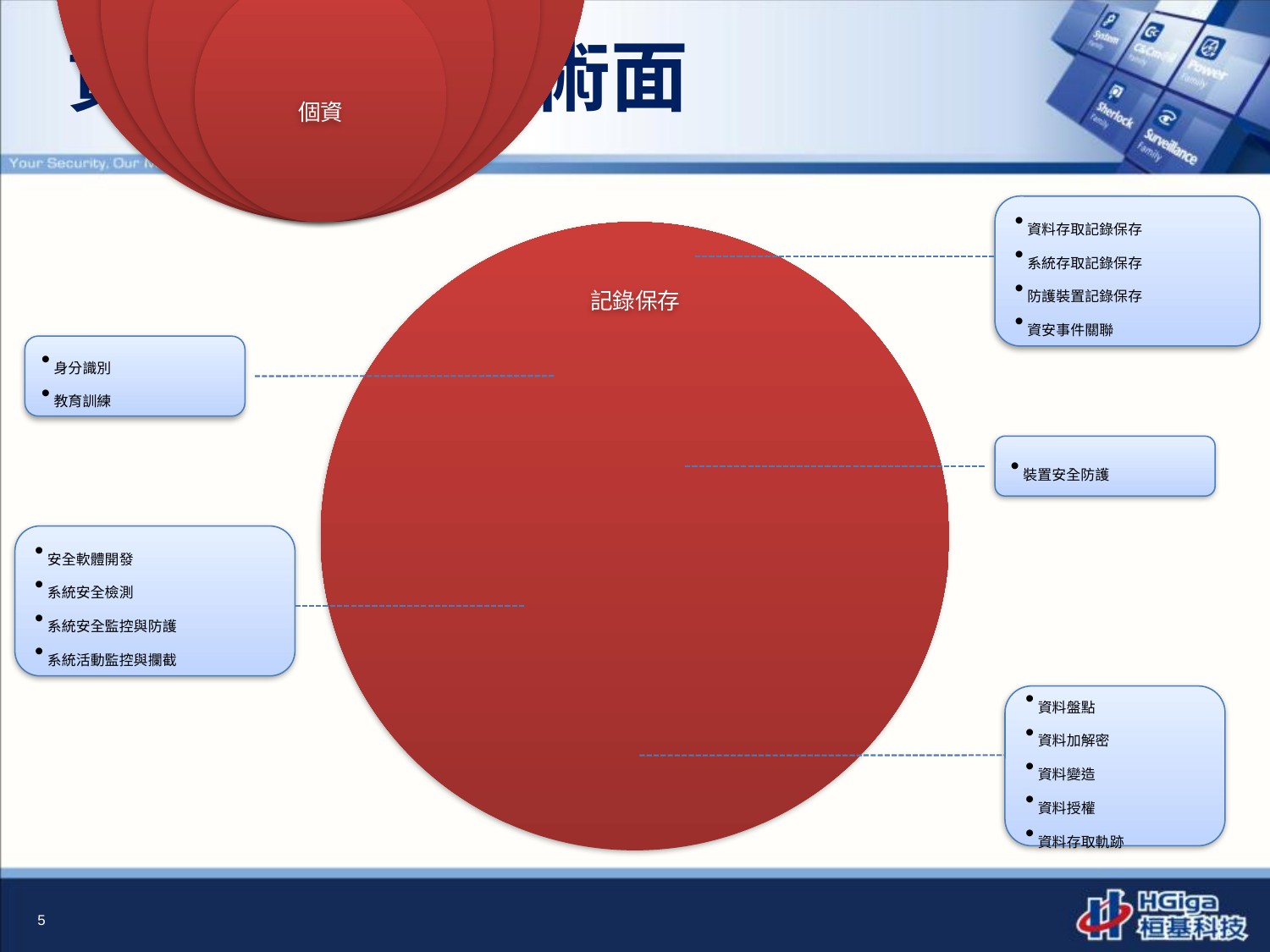

# 資料防護 – 技術面
資料存取記錄保存
系統存取記錄保存
防護裝置記錄保存
資安事件關聯
記錄保存
裝置
系統
個資
身分識別
教育訓練
裝置安全防護
安全軟體開發
系統安全檢測
系統安全監控與防護
系統活動監控與攔截
資料盤點
資料加解密
資料變造
資料授權
資料存取軌跡
5